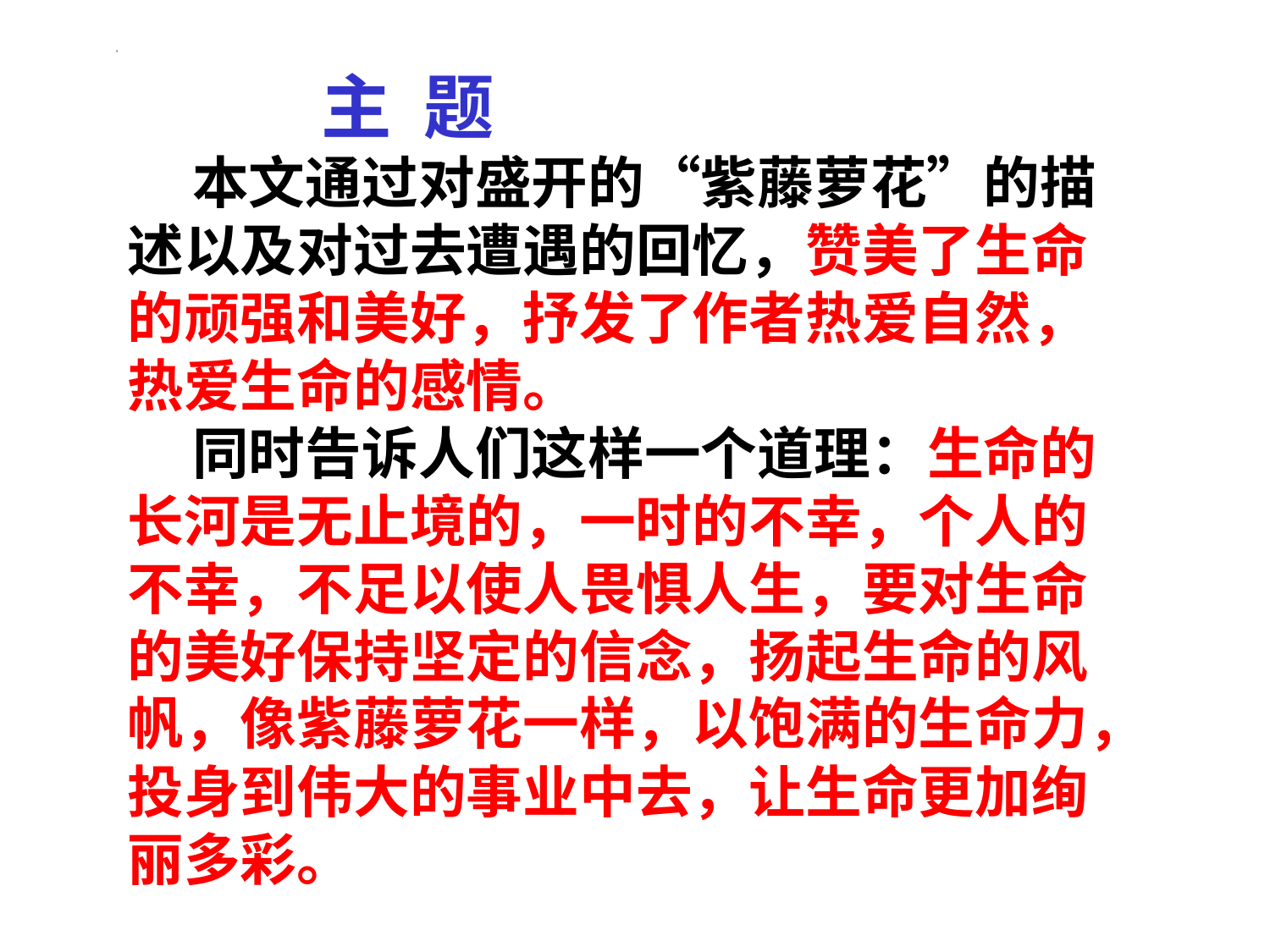

主  题
    本文通过对盛开的“紫藤萝花”的描述以及对过去遭遇的回忆，赞美了生命的顽强和美好，抒发了作者热爱自然，热爱生命的感情。
    同时告诉人们这样一个道理：生命的长河是无止境的，一时的不幸，个人的不幸，不足以使人畏惧人生，要对生命的美好保持坚定的信念，扬起生命的风帆，像紫藤萝花一样，以饱满的生命力，投身到伟大的事业中去，让生命更加绚丽多彩。